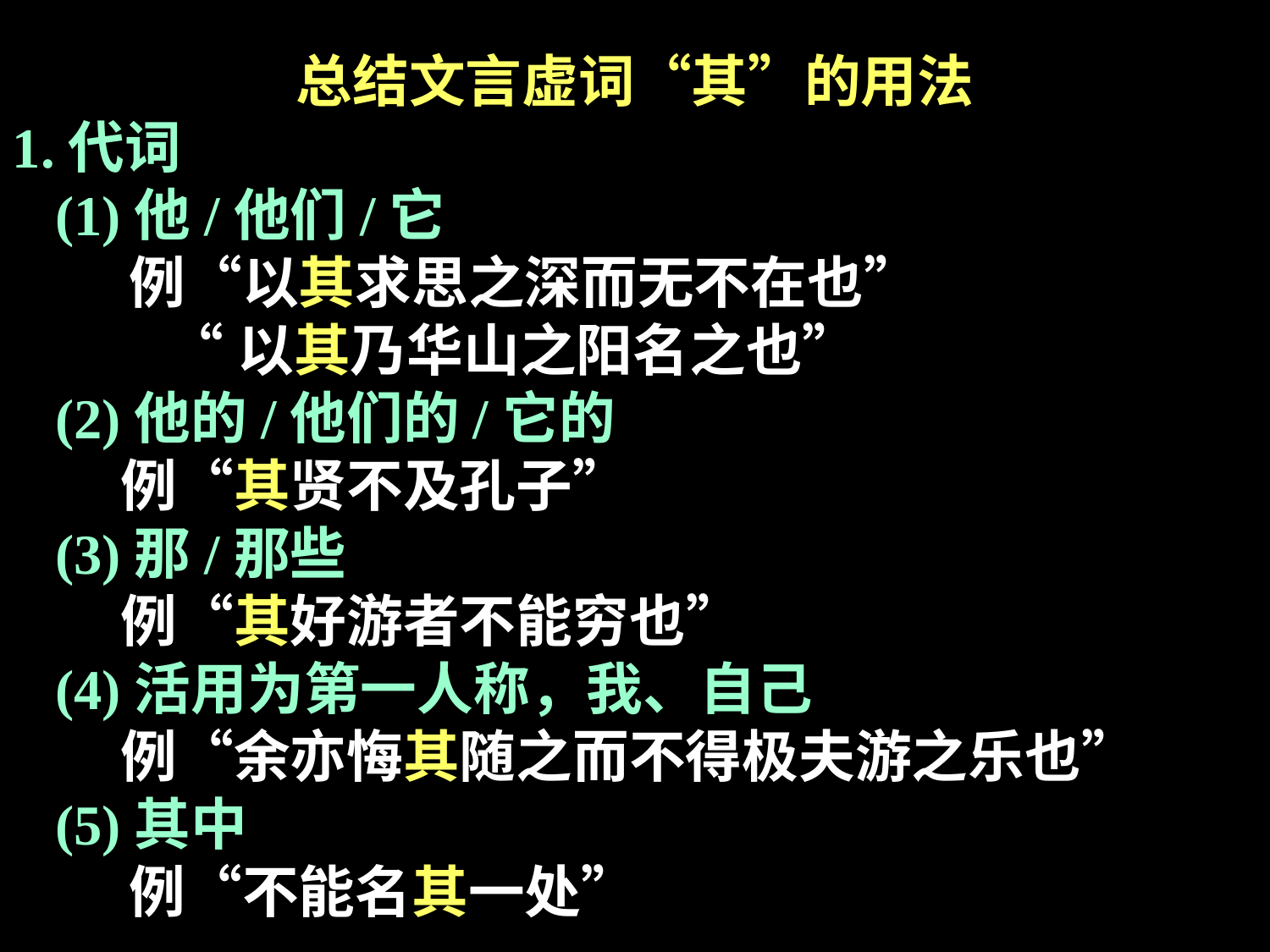

总结文言虚词“其”的用法
1.代词
   (1)他/他们/它
        例“以其求思之深而无不在也”
            “以其乃华山之阳名之也”
   (2)他的/他们的/它的
　    例“其贤不及孔子”
   (3)那/那些
　    例“其好游者不能穷也”
   (4)活用为第一人称，我、自己
　    例“余亦悔其随之而不得极夫游之乐也”
   (5)其中
        例“不能名其一处”